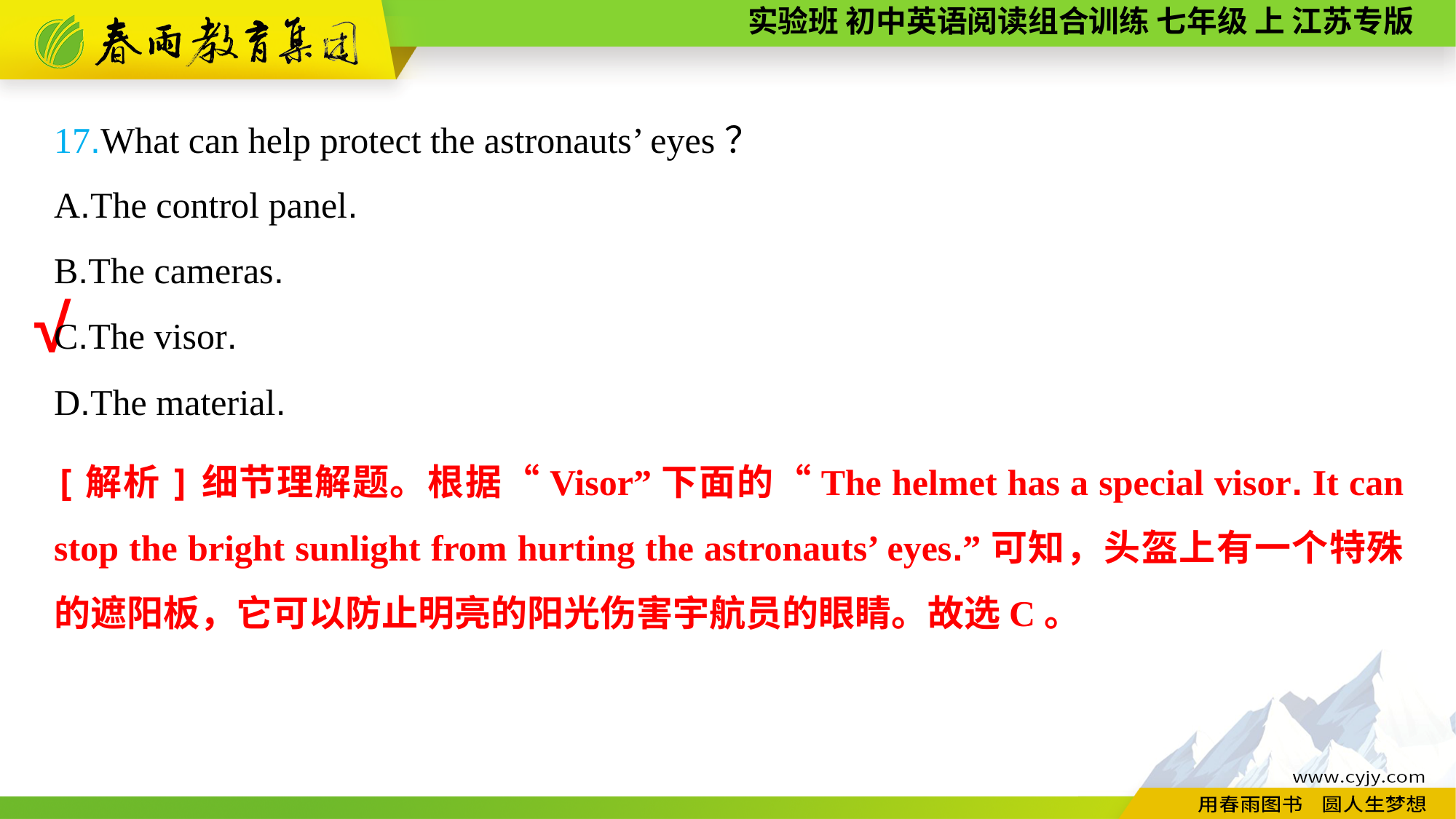

17.What can help protect the astronauts’ eyes？
A.The control panel.
B.The cameras.
C.The visor.
D.The material.
√
[解析]细节理解题。根据“Visor”下面的“The helmet has a special visor. It can stop the bright sunlight from hurting the astronauts’ eyes.”可知，头盔上有一个特殊的遮阳板，它可以防止明亮的阳光伤害宇航员的眼睛。故选C。